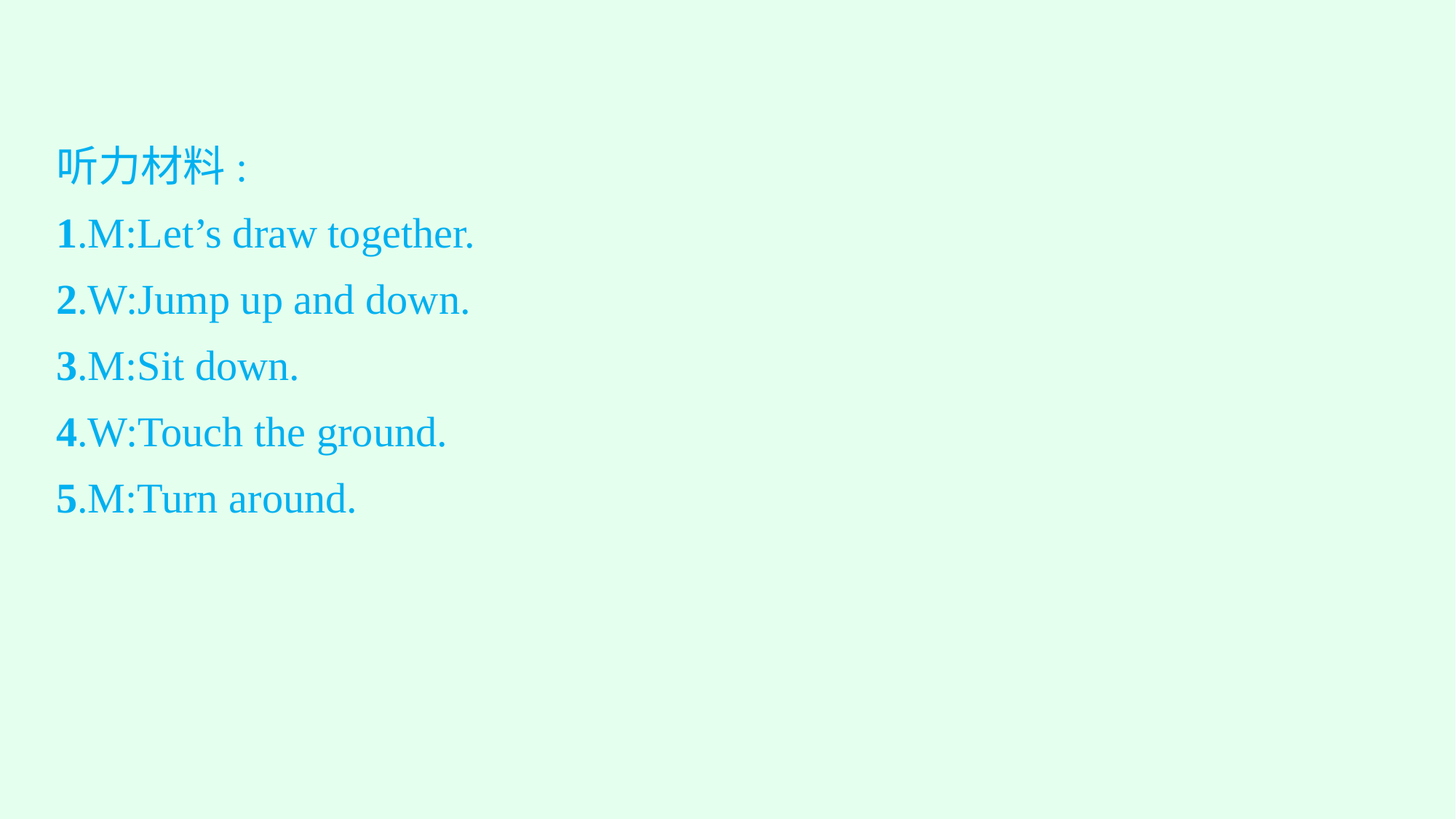

听力材料:
1.M:Let’s draw together.
2.W:Jump up and down.
3.M:Sit down.
4.W:Touch the ground.
5.M:Turn around.